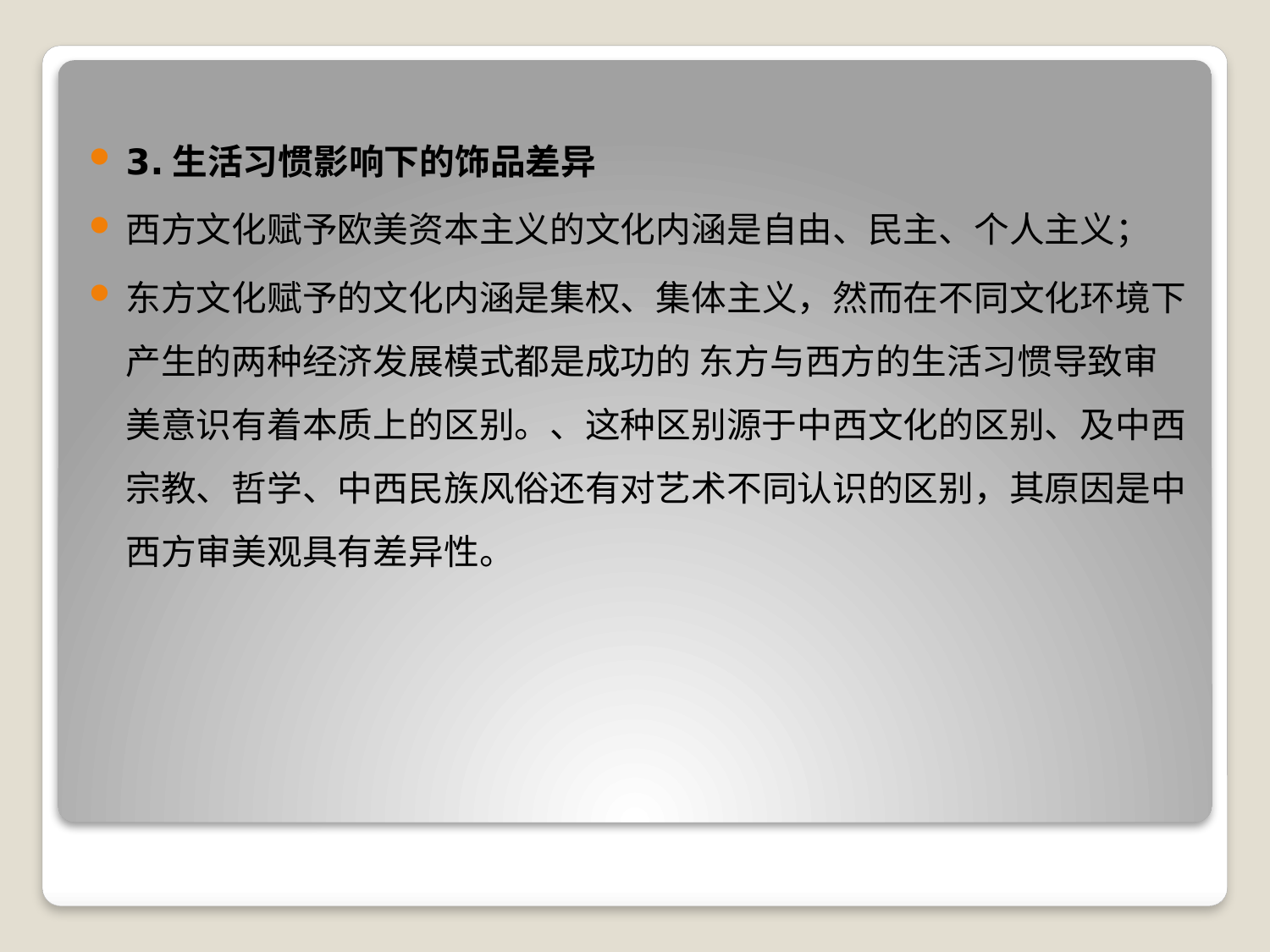

3.生活习惯影响下的饰品差异
西方文化赋予欧美资本主义的文化内涵是自由、民主、个人主义；
东方文化赋予的文化内涵是集权、集体主义，然而在不同文化环境下产生的两种经济发展模式都是成功的 东方与西方的生活习惯导致审美意识有着本质上的区别。、这种区别源于中西文化的区别、及中西宗教、哲学、中西民族风俗还有对艺术不同认识的区别，其原因是中西方审美观具有差异性。